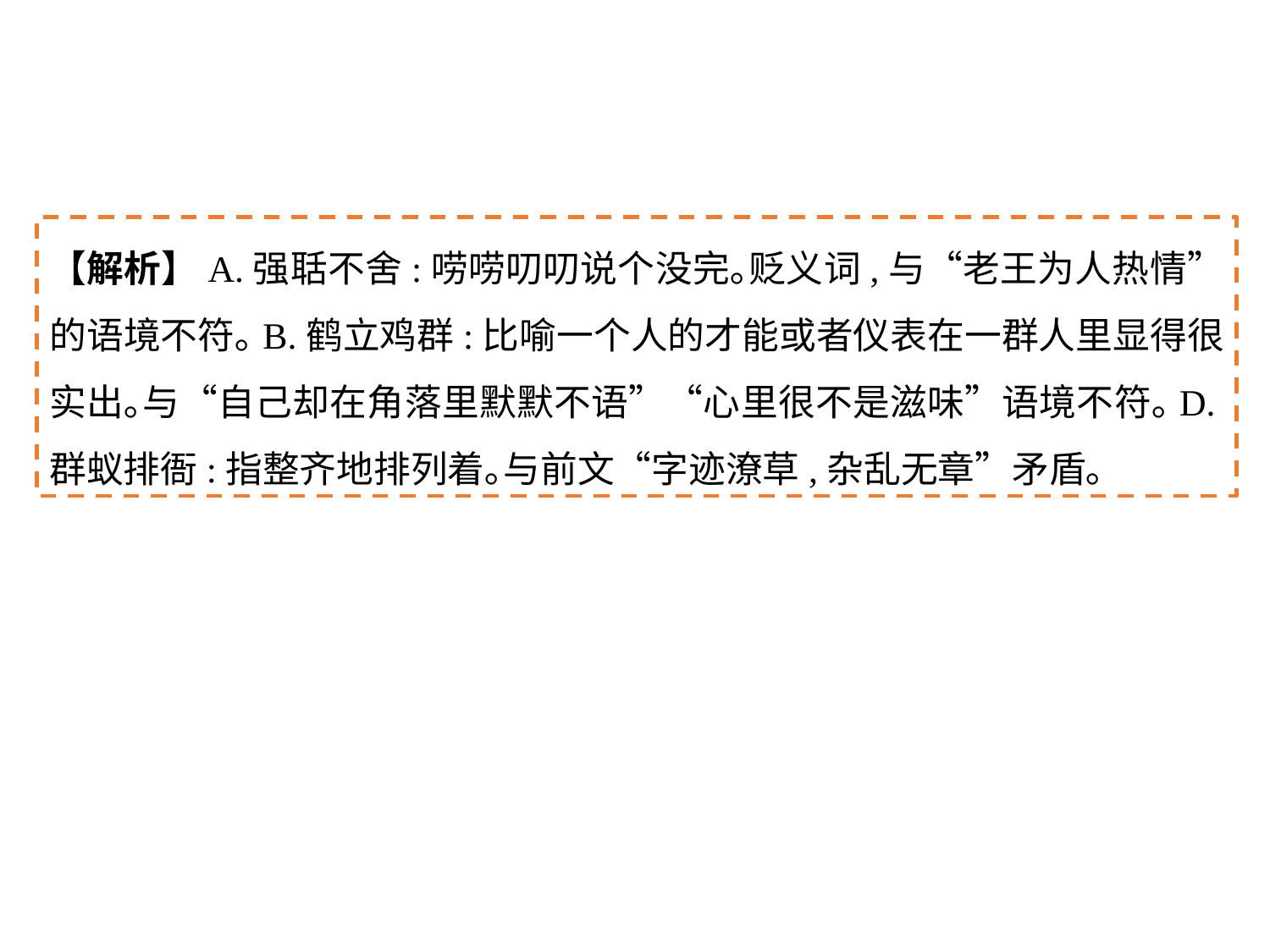

【解析】A.强聒不舍:唠唠叨叨说个没完｡贬义词,与“老王为人热情”的语境不符｡B.鹤立鸡群:比喻一个人的才能或者仪表在一群人里显得很实出｡与“自己却在角落里默默不语”“心里很不是滋味”语境不符｡D.群蚁排衙:指整齐地排列着｡与前文“字迹潦草,杂乱无章”矛盾｡